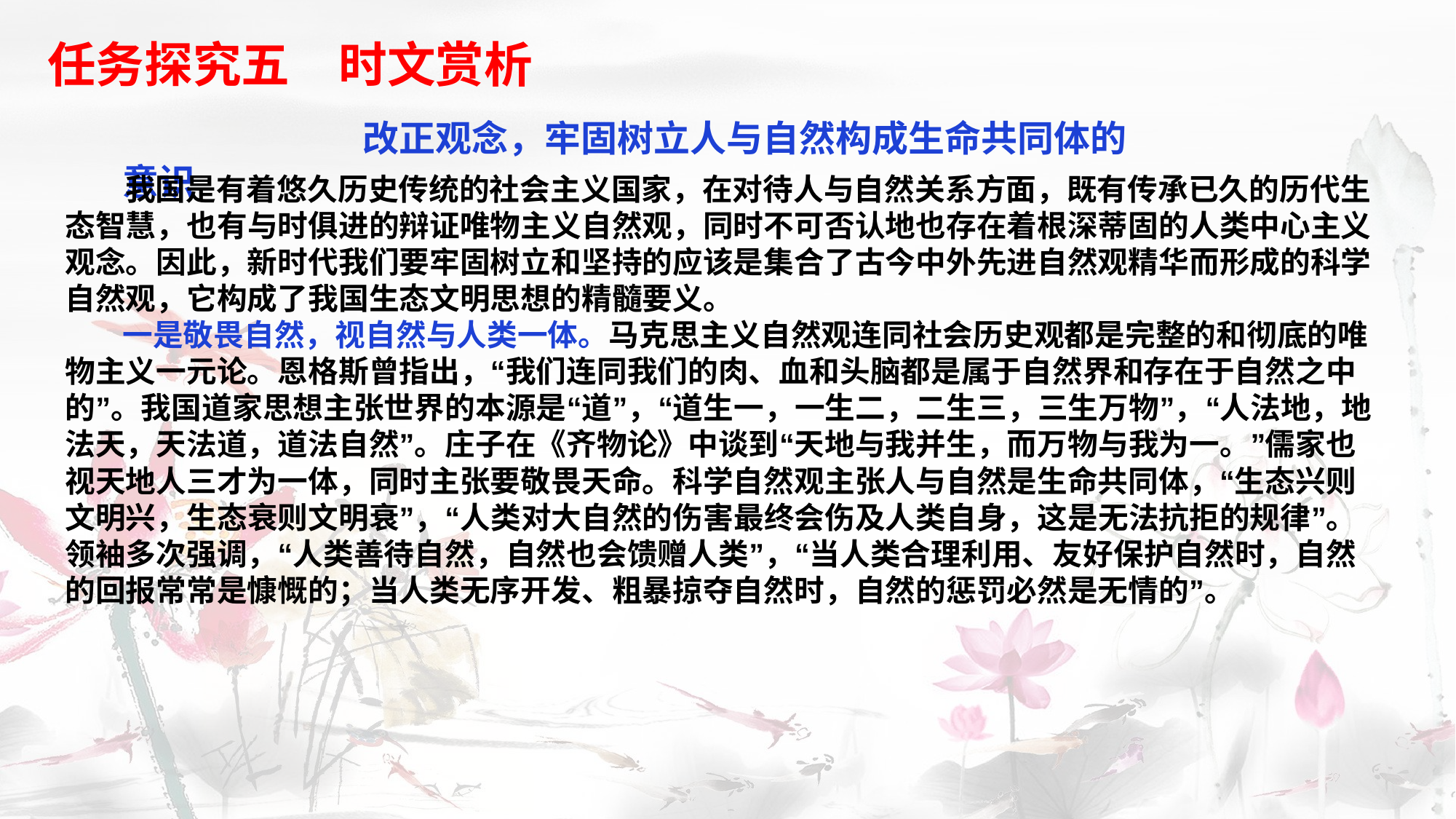

任务探究五　时文赏析
                              改正观念，牢固树立人与自然构成生命共同体的意识
       我国是有着悠久历史传统的社会主义国家，在对待人与自然关系方面，既有传承已久的历代生态智慧，也有与时俱进的辩证唯物主义自然观，同时不可否认地也存在着根深蒂固的人类中心主义观念。因此，新时代我们要牢固树立和坚持的应该是集合了古今中外先进自然观精华而形成的科学自然观，它构成了我国生态文明思想的精髓要义。
      一是敬畏自然，视自然与人类一体。马克思主义自然观连同社会历史观都是完整的和彻底的唯物主义一元论。恩格斯曾指出，“我们连同我们的肉、血和头脑都是属于自然界和存在于自然之中的”。我国道家思想主张世界的本源是“道”，“道生一，一生二，二生三，三生万物”，“人法地，地法天，天法道，道法自然”。庄子在《齐物论》中谈到“天地与我并生，而万物与我为一。”儒家也视天地人三才为一体，同时主张要敬畏天命。科学自然观主张人与自然是生命共同体，“生态兴则文明兴，生态衰则文明衰”，“人类对大自然的伤害最终会伤及人类自身，这是无法抗拒的规律”。领袖多次强调，“人类善待自然，自然也会馈赠人类”，“当人类合理利用、友好保护自然时，自然的回报常常是慷慨的；当人类无序开发、粗暴掠夺自然时，自然的惩罚必然是无情的”。